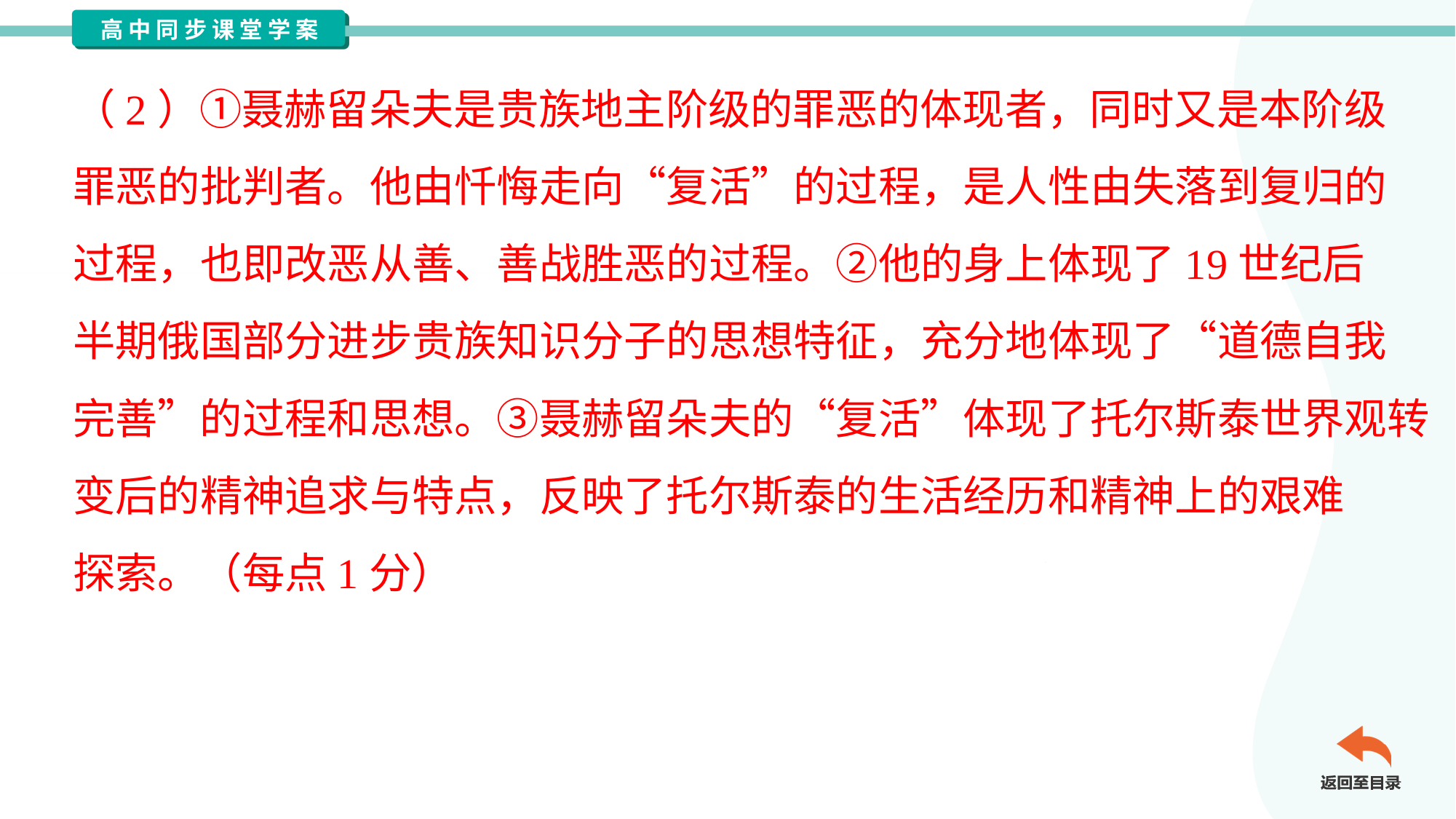

（2）①聂赫留朵夫是贵族地主阶级的罪恶的体现者，同时又是本阶级
罪恶的批判者。他由忏悔走向“复活”的过程，是人性由失落到复归的
过程，也即改恶从善、善战胜恶的过程。②他的身上体现了19世纪后
半期俄国部分进步贵族知识分子的思想特征，充分地体现了“道德自我
完善”的过程和思想。③聂赫留朵夫的“复活”体现了托尔斯泰世界观转
变后的精神追求与特点，反映了托尔斯泰的生活经历和精神上的艰难
探索。（每点1分）